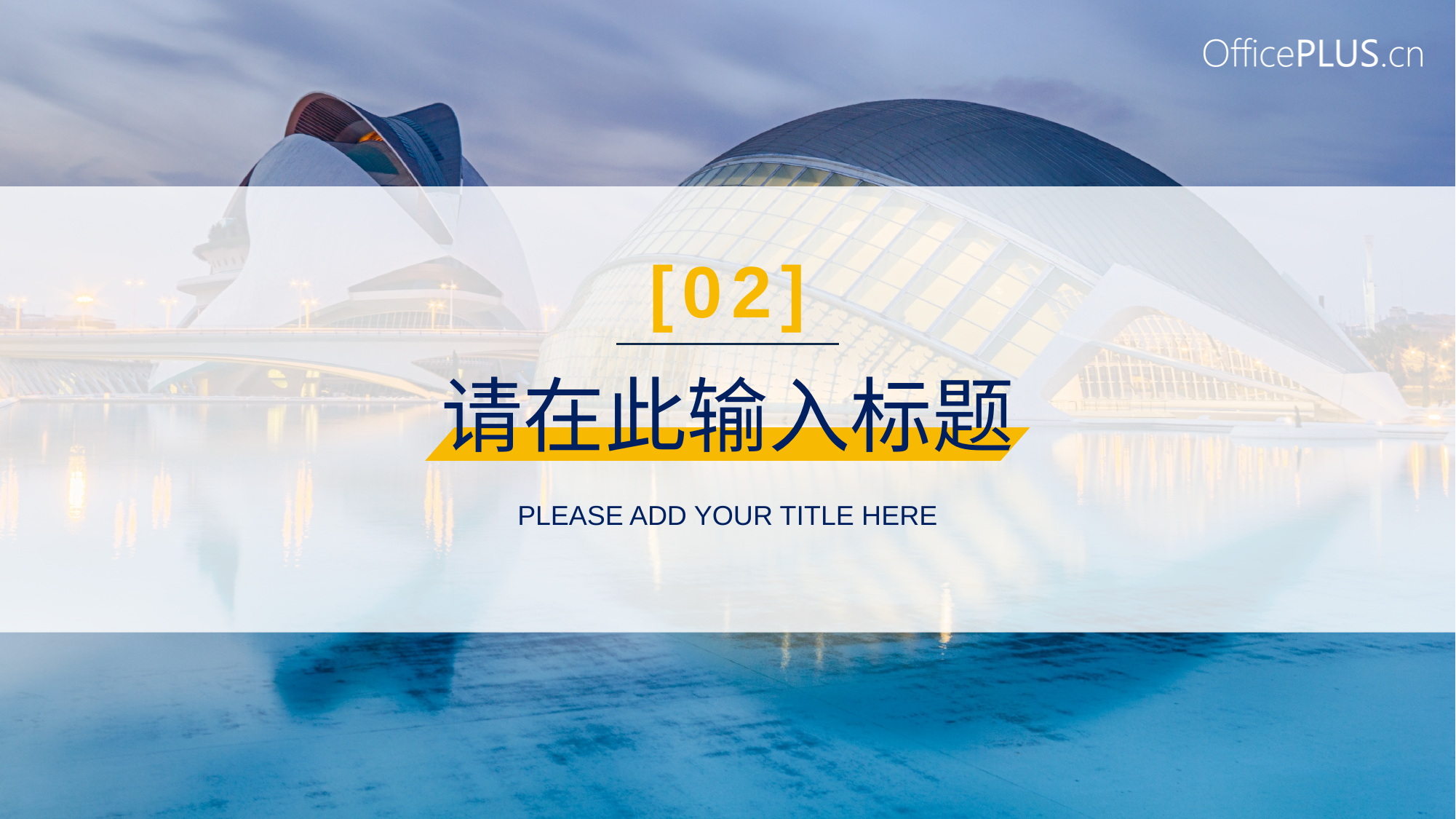

[02]
请在此输入标题

PLEASE ADD YOUR TITLE HERE